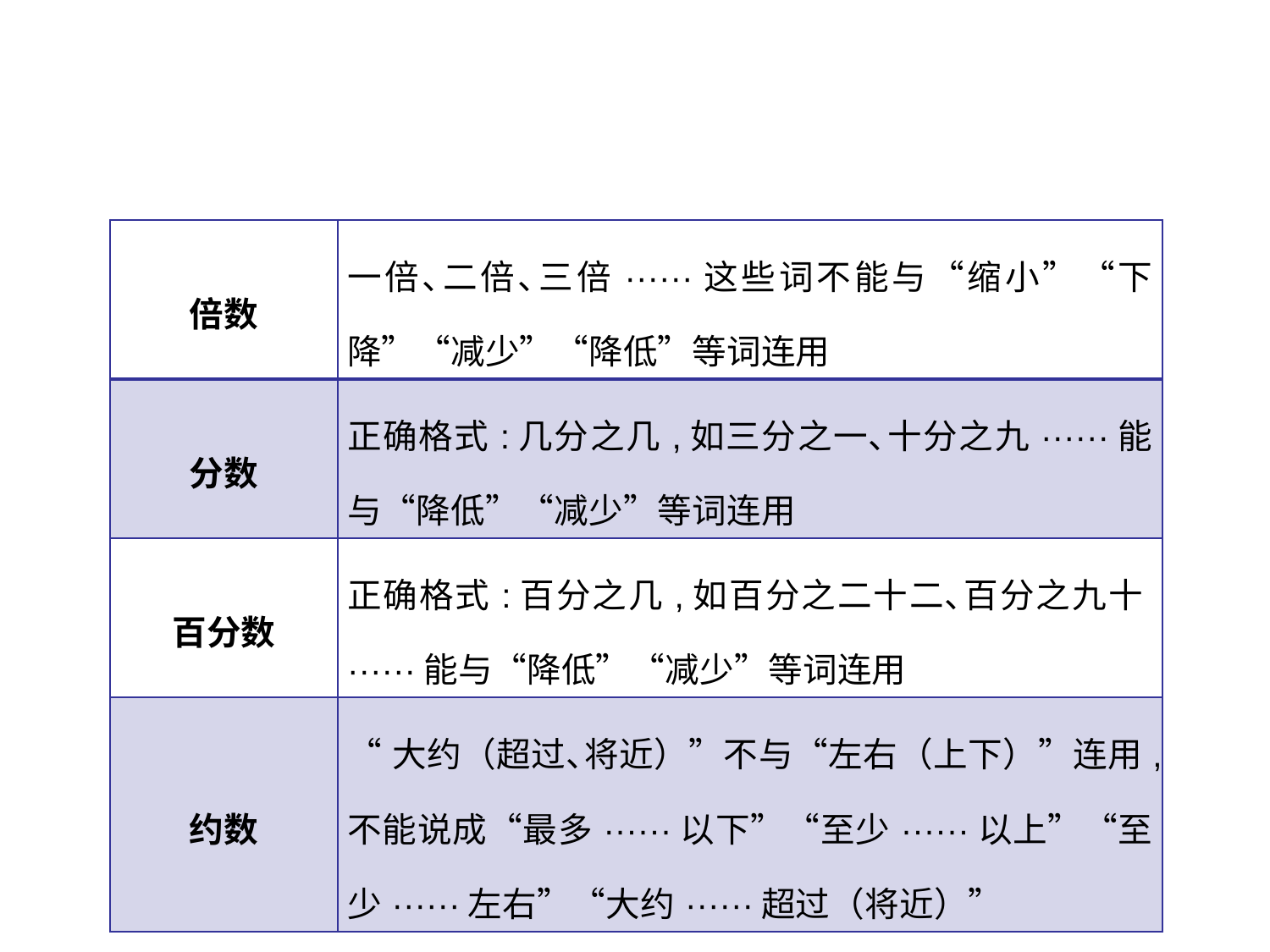

| 倍数 | 一倍､二倍､三倍······这些词不能与“缩小”“下降”“减少”“降低”等词连用 |
| --- | --- |
| 分数 | 正确格式:几分之几,如三分之一､十分之九······能与“降低”“减少”等词连用 |
| 百分数 | 正确格式:百分之几,如百分之二十二､百分之九十······能与“降低”“减少”等词连用 |
| 约数 | “大约（超过､将近）”不与“左右（上下）”连用,不能说成“最多······以下”“至少······以上”“至少······左右”“大约······超过（将近）” |